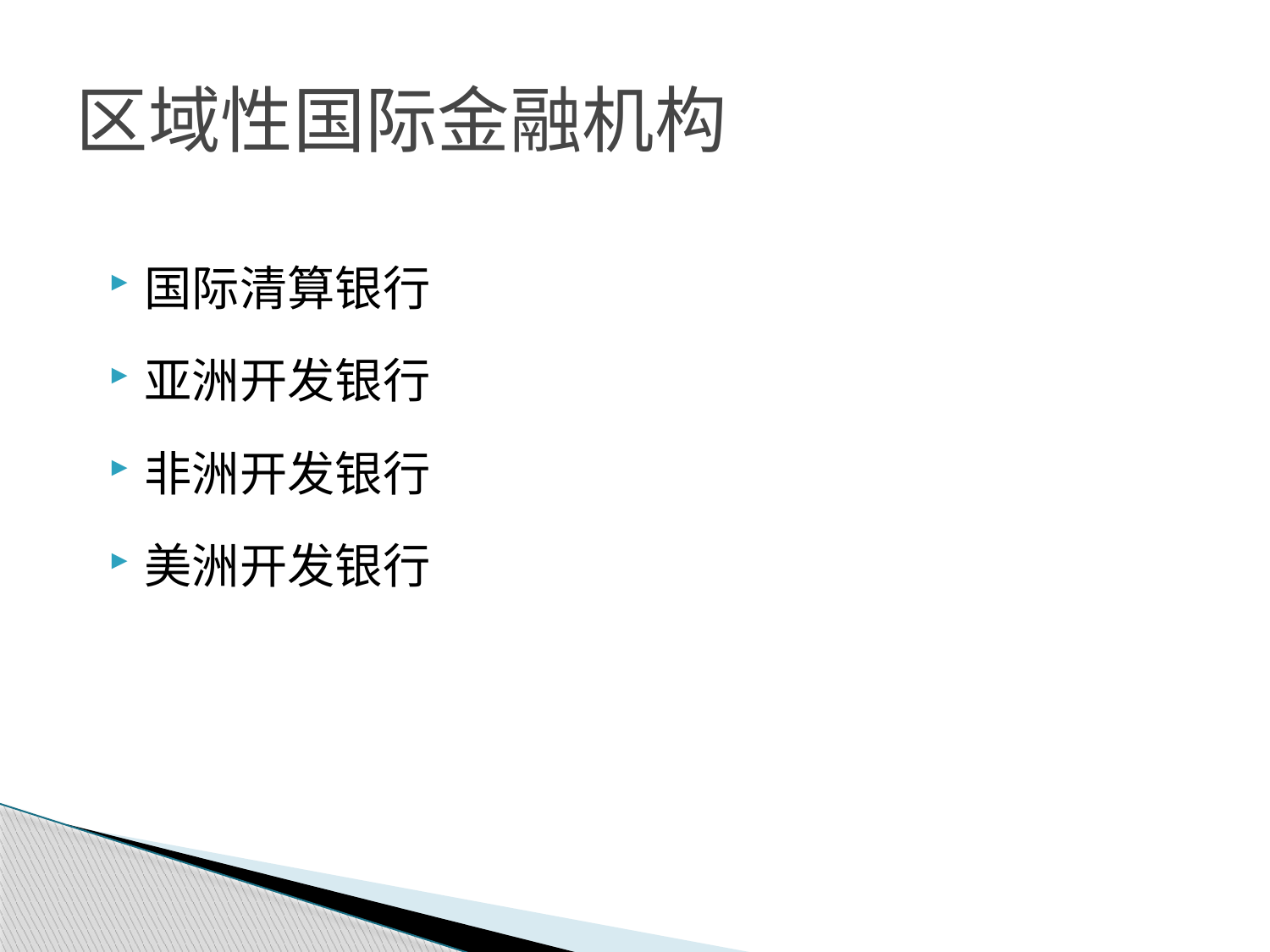

# 区域性国际金融机构
国际清算银行
亚洲开发银行
非洲开发银行
美洲开发银行